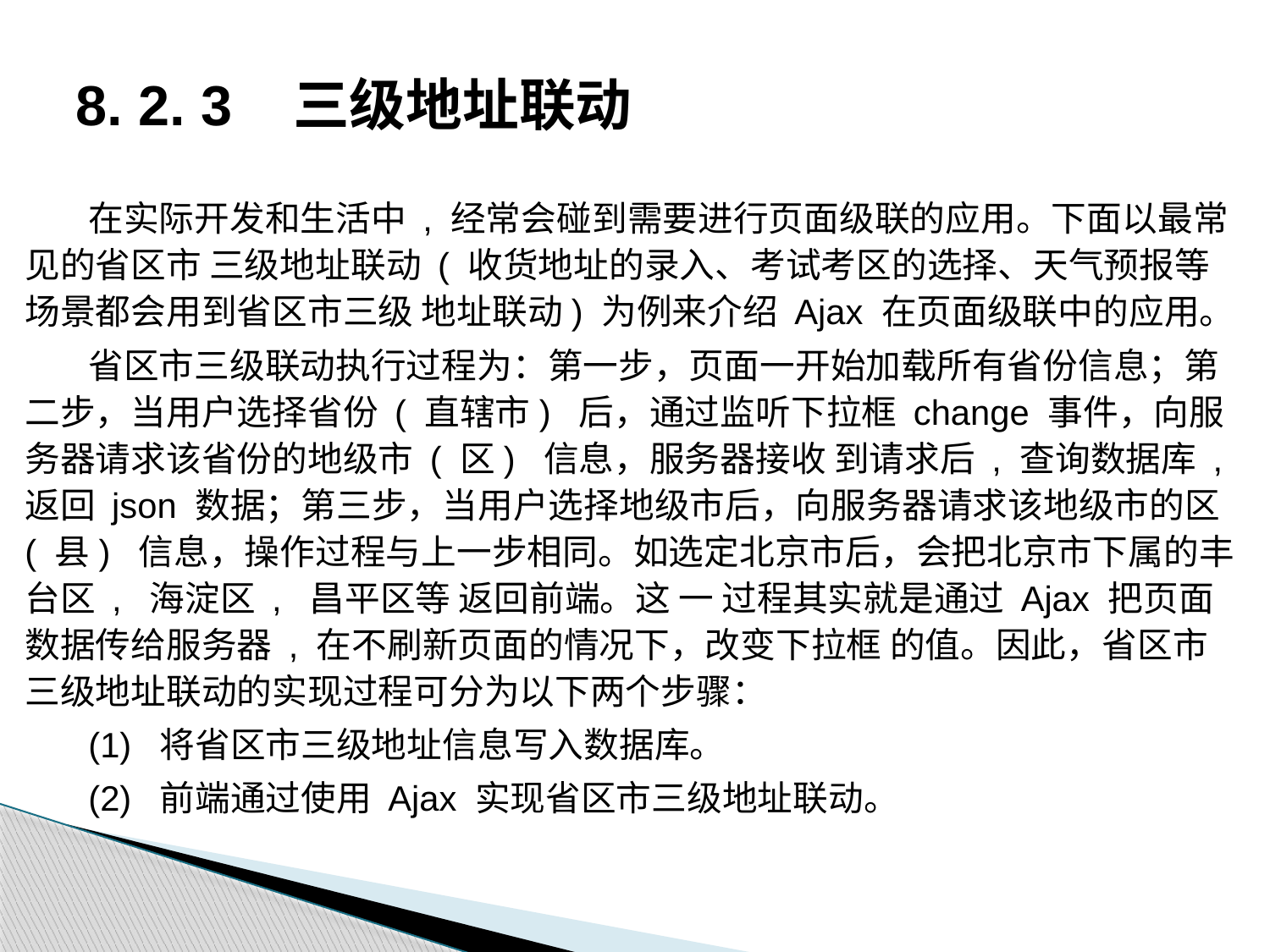

# 8. 2. 3   三级地址联动
在实际开发和生活中 , 经常会碰到需要进行页面级联的应用。下面以最常见的省区市 三级地址联动 ( 收货地址的录入、考试考区的选择、天气预报等场景都会用到省区市三级 地址联动) 为例来介绍 Ajax 在页面级联中的应用。
省区市三级联动执行过程为：第一步，页面一开始加载所有省份信息；第二步，当用户选择省份 ( 直辖市)  后，通过监听下拉框 change 事件，向服务器请求该省份的地级市 ( 区)  信息，服务器接收 到请求后 , 查询数据库 , 返回 json 数据；第三步，当用户选择地级市后，向服务器请求该地级市的区 ( 县)  信息，操作过程与上一步相同。如选定北京市后，会把北京市下属的丰台区 ,  海淀区 ,  昌平区等 返回前端。这 一 过程其实就是通过 Ajax 把页面数据传给服务器 , 在不刷新页面的情况下，改变下拉框 的值。因此，省区市 三级地址联动的实现过程可分为以下两个步骤：
(1)  将省区市三级地址信息写入数据库。
(2)  前端通过使用 Ajax 实现省区市三级地址联动。